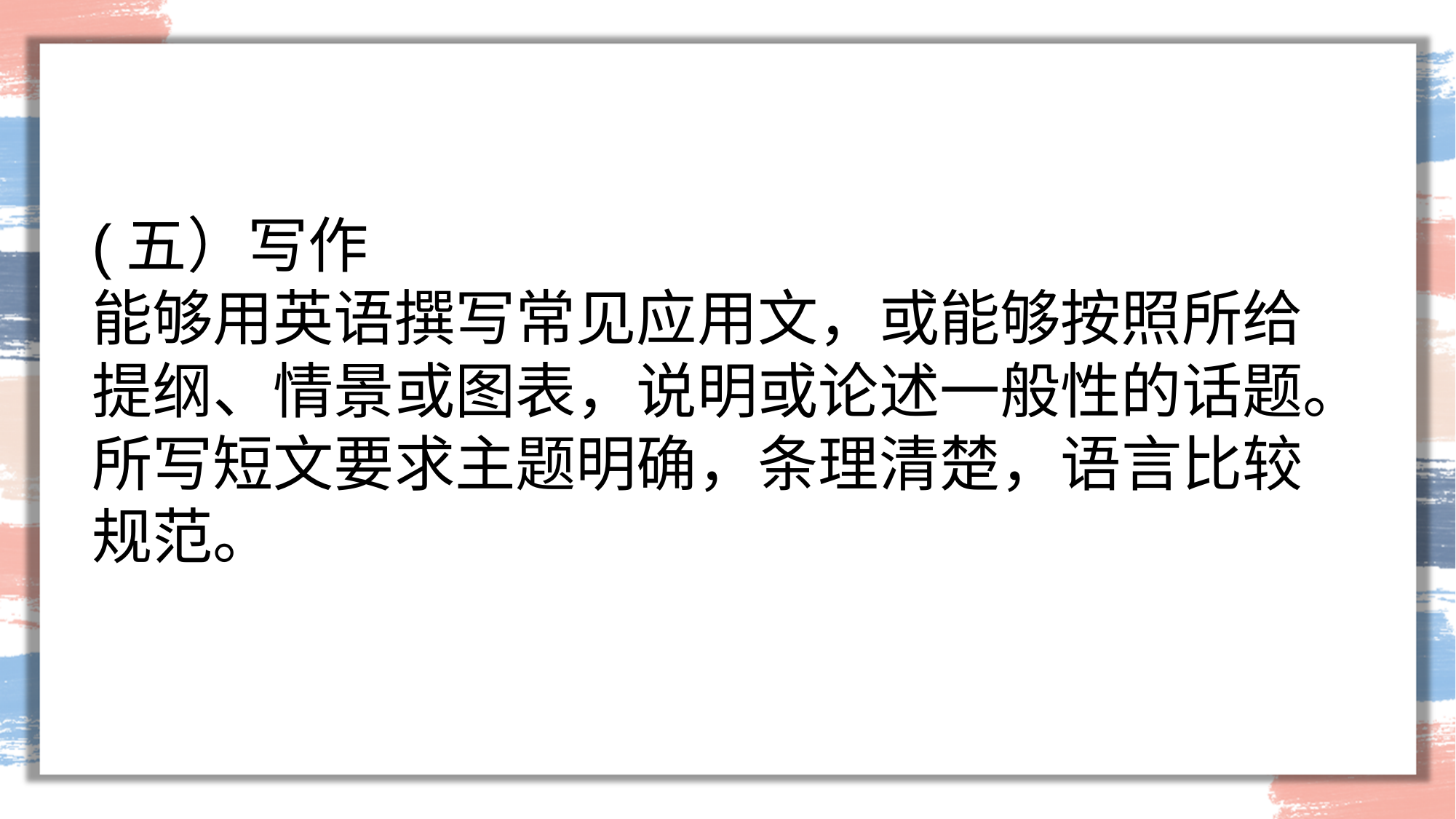

(五）写作
能够用英语撰写常见应用文，或能够按照所给提纲、情景或图表，说明或论述一般性的话题。所写短文要求主题明确，条理清楚，语言比较规范。